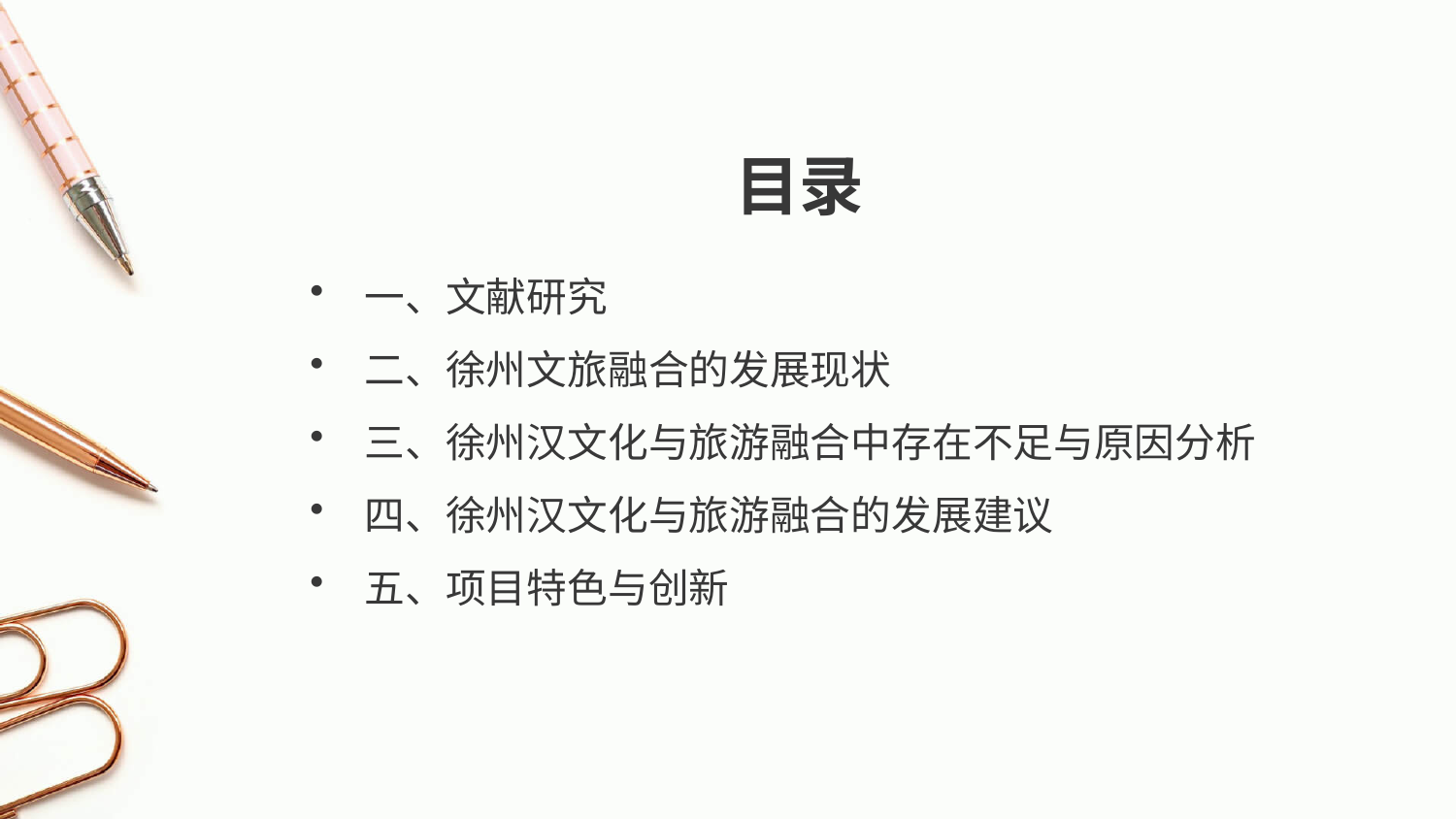

目录
一、文献研究
二、徐州文旅融合的发展现状
三、徐州汉文化与旅游融合中存在不足与原因分析
四、徐州汉文化与旅游融合的发展建议
五、项目特色与创新